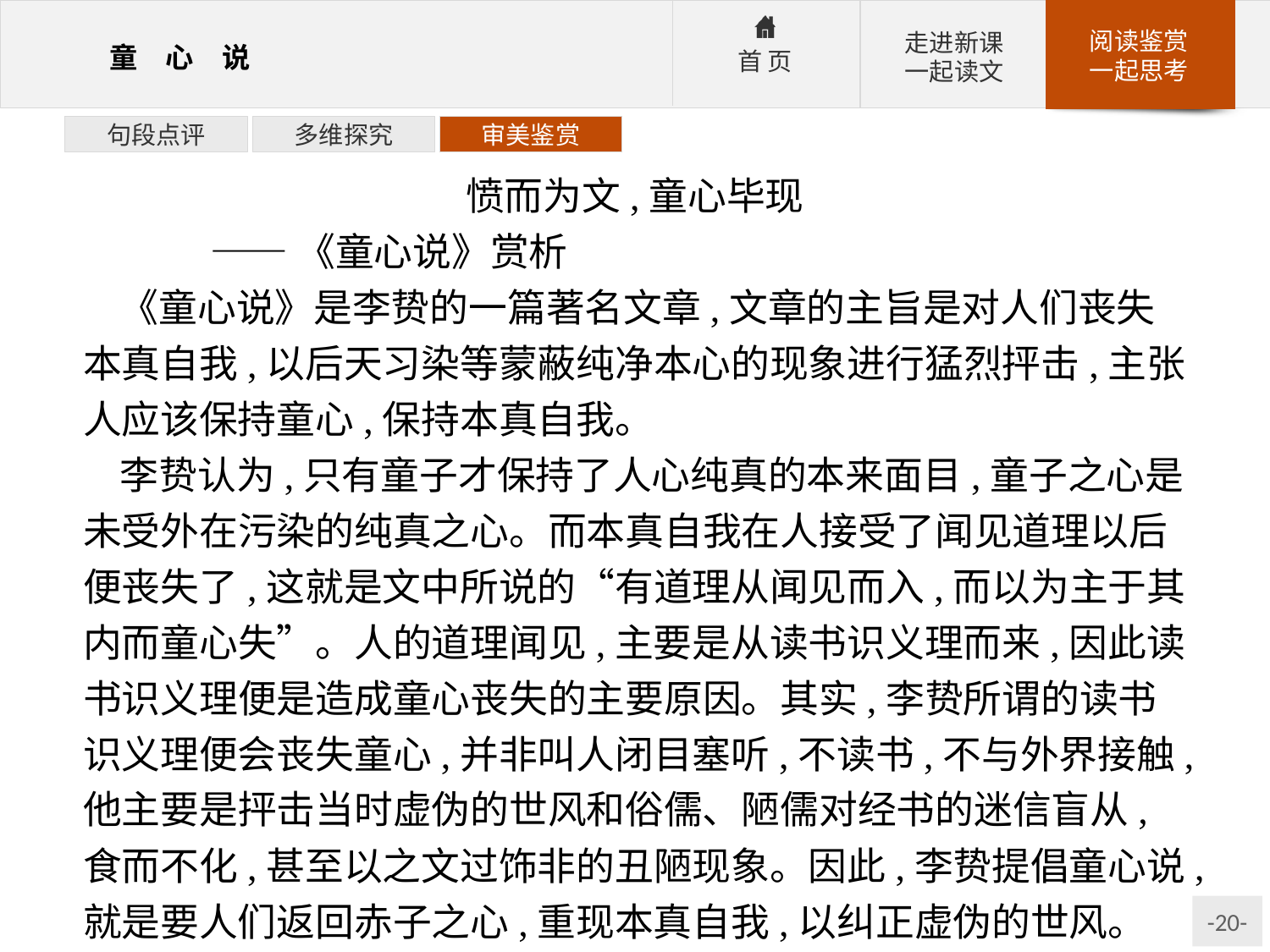

句段点评
多维探究
审美鉴赏
愤而为文,童心毕现
	——《童心说》赏析
《童心说》是李贽的一篇著名文章,文章的主旨是对人们丧失本真自我,以后天习染等蒙蔽纯净本心的现象进行猛烈抨击,主张人应该保持童心,保持本真自我。
李贽认为,只有童子才保持了人心纯真的本来面目,童子之心是未受外在污染的纯真之心。而本真自我在人接受了闻见道理以后便丧失了,这就是文中所说的“有道理从闻见而入,而以为主于其内而童心失”。人的道理闻见,主要是从读书识义理而来,因此读书识义理便是造成童心丧失的主要原因。其实,李贽所谓的读书识义理便会丧失童心,并非叫人闭目塞听,不读书,不与外界接触,他主要是抨击当时虚伪的世风和俗儒、陋儒对经书的迷信盲从,食而不化,甚至以之文过饰非的丑陋现象。因此,李贽提倡童心说,就是要人们返回赤子之心,重现本真自我,以纠正虚伪的世风。